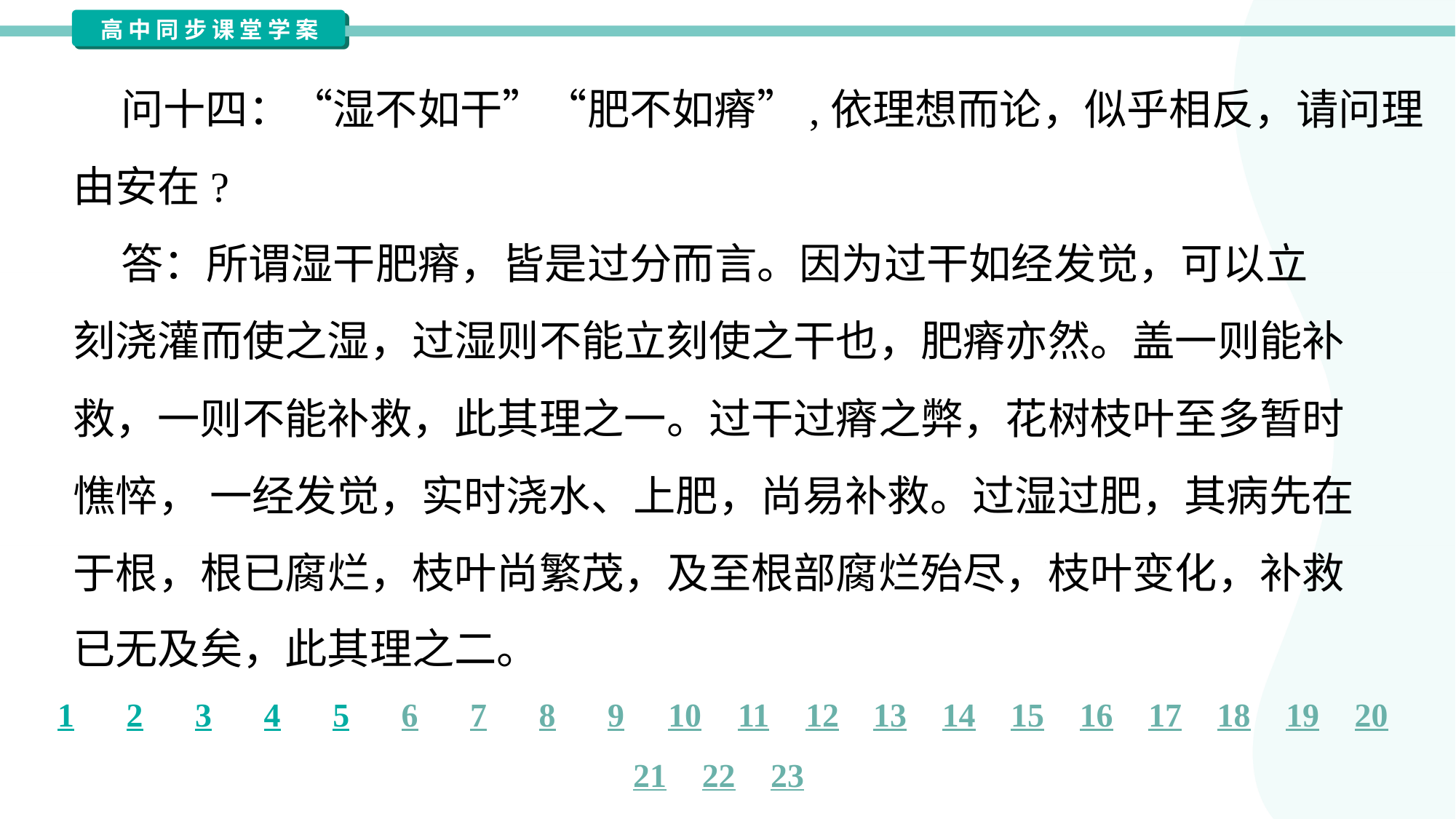

问十四：“湿不如干”“肥不如瘠”,依理想而论，似乎相反，请问理
由安在?
    答：所谓湿干肥瘠，皆是过分而言。因为过干如经发觉，可以立
刻浇灌而使之湿，过湿则不能立刻使之干也，肥瘠亦然。盖一则能补
救，一则不能补救，此其理之一。过干过瘠之弊，花树枝叶至多暂时
憔悴， 一经发觉，实时浇水、上肥，尚易补救。过湿过肥，其病先在
于根，根已腐烂，枝叶尚繁茂，及至根部腐烂殆尽，枝叶变化，补救
已无及矣，此其理之二。#1.15.1